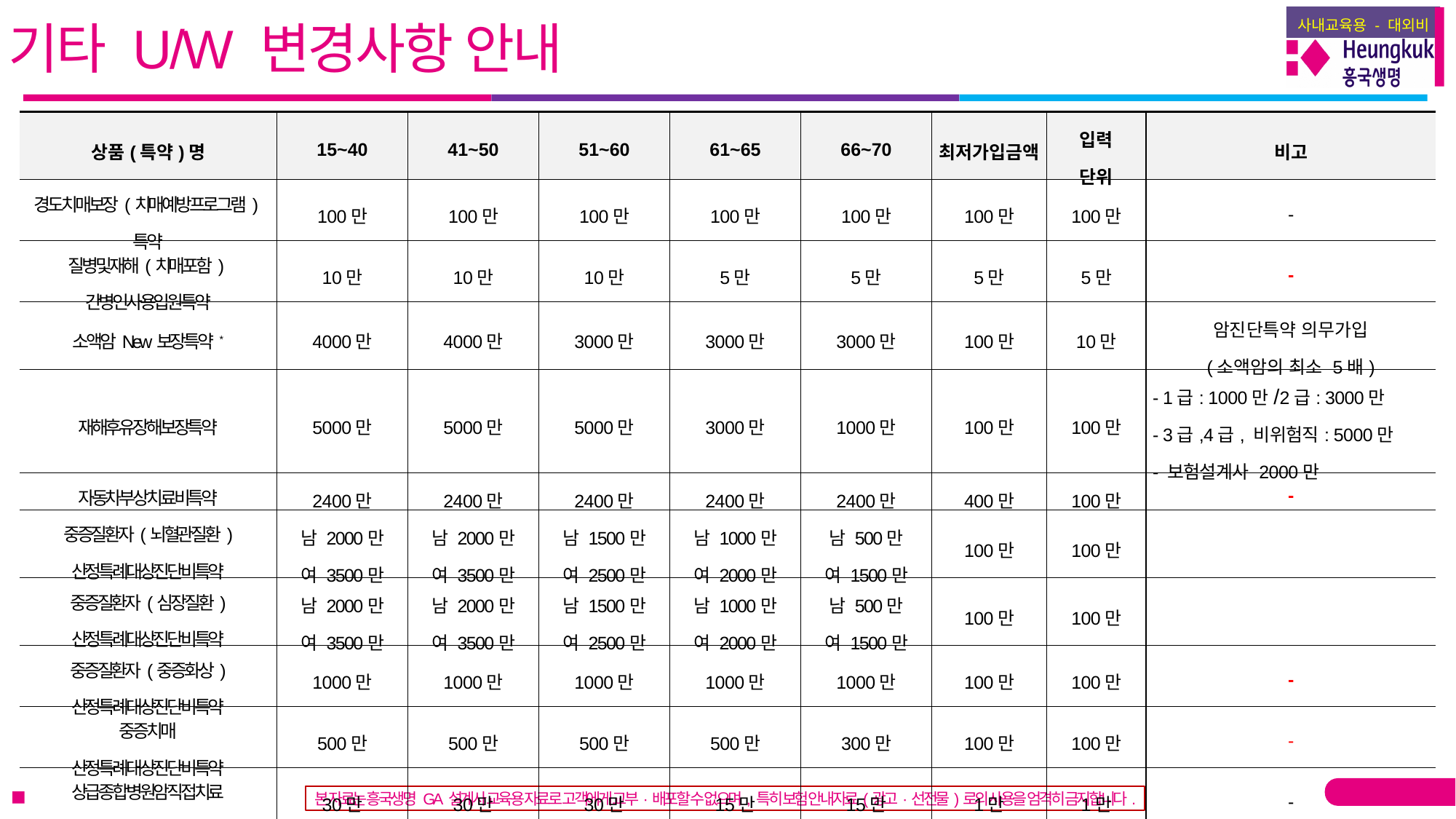

기타 U/W 변경사항 안내
| 상품(특약)명 | 15~40 | 41~50 | 51~60 | 61~65 | 66~70 | 최저가입금액 | 입력 단위 | 비고 |
| --- | --- | --- | --- | --- | --- | --- | --- | --- |
| 경도치매보장(치매예방프로그램)특약 | 100만 | 100만 | 100만 | 100만 | 100만 | 100만 | 100만 | - |
| 질병및재해(치매포함)간병인사용입원특약 | 10만 | 10만 | 10만 | 5만 | 5만 | 5만 | 5만 | - |
| 소액암New보장특약\* | 4000만 | 4000만 | 3000만 | 3000만 | 3000만 | 100만 | 10만 | 암진단특약 의무가입 (소액암의 최소 5배) |
| 재해후유장해보장특약 | 5000만 | 5000만 | 5000만 | 3000만 | 1000만 | 100만 | 100만 | - 1급: 1000만/2급: 3000만 - 3급,4급, 비위험직: 5000만 - 보험설계사 2000만 |
| 자동차부상치료비특약 | 2400만 | 2400만 | 2400만 | 2400만 | 2400만 | 400만 | 100만 | - |
| 중증질환자(뇌혈관질환) 산정특례대상진단비특약 | 남 2000만 여 3500만 | 남 2000만 여 3500만 | 남 1500만 여 2500만 | 남 1000만 여 2000만 | 남 500만 여 1500만 | 100만 | 100만 |  |
| 중증질환자(심장질환) 산정특례대상진단비특약 | 남 2000만 여 3500만 | 남 2000만 여 3500만 | 남 1500만 여 2500만 | 남 1000만 여 2000만 | 남 500만 여 1500만 | 100만 | 100만 |  |
| 중증질환자(중증화상) 산정특례대상진단비특약 | 1000만 | 1000만 | 1000만 | 1000만 | 1000만 | 100만 | 100만 | - |
| 중증치매 산정특례대상진단비특약 | 500만 | 500만 | 500만 | 500만 | 300만 | 100만 | 100만 | - |
| 상급종합병원암직접치료 통원특약(연간30회한) | 30만 | 30만 | 30만 | 15만 | 15만 | 1만 | 1만 | - |